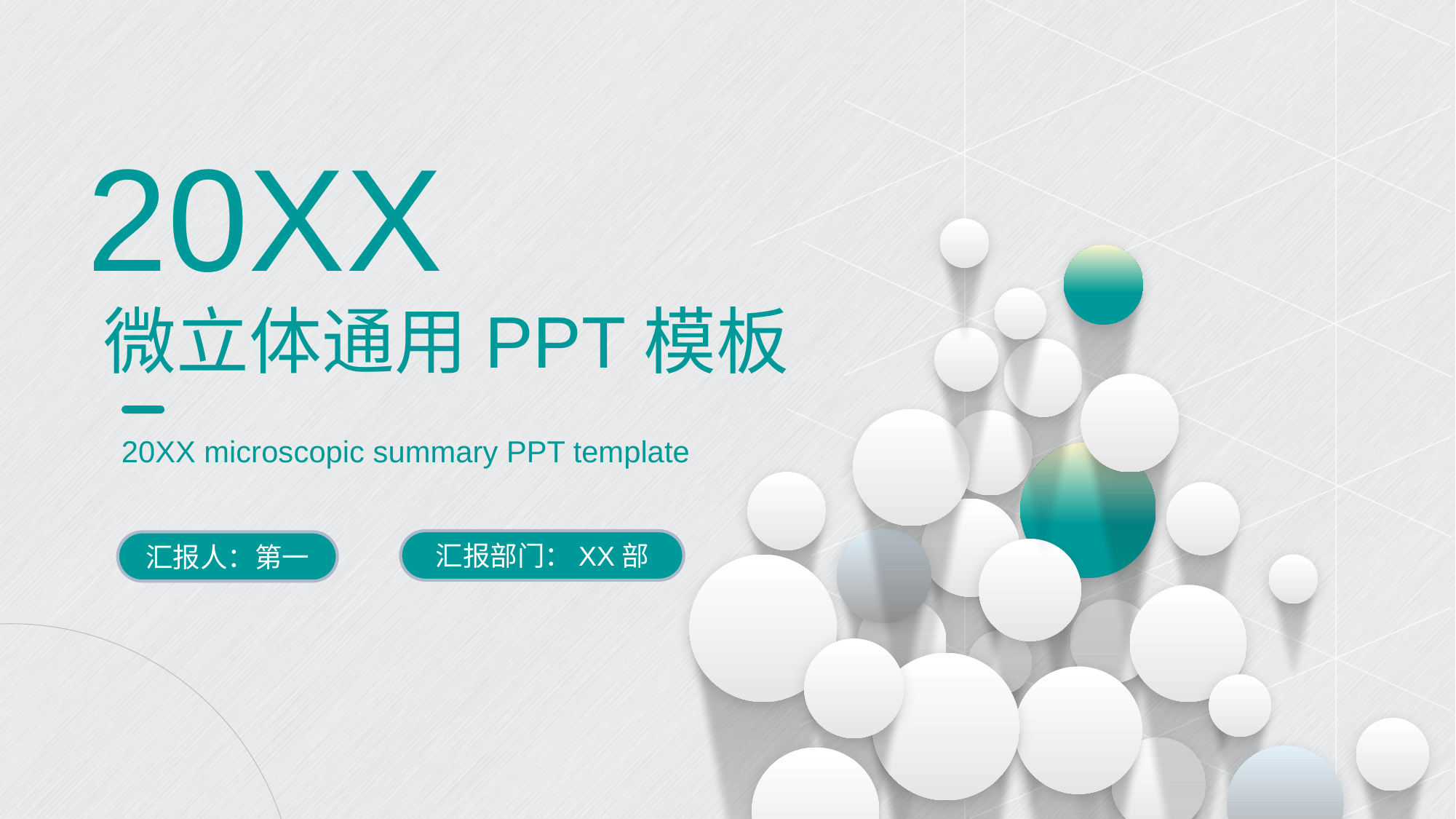

20XX

微立体通用PPT模板

20XX microscopic summary PPT template

汇报部门：XX部
汇报人：第一